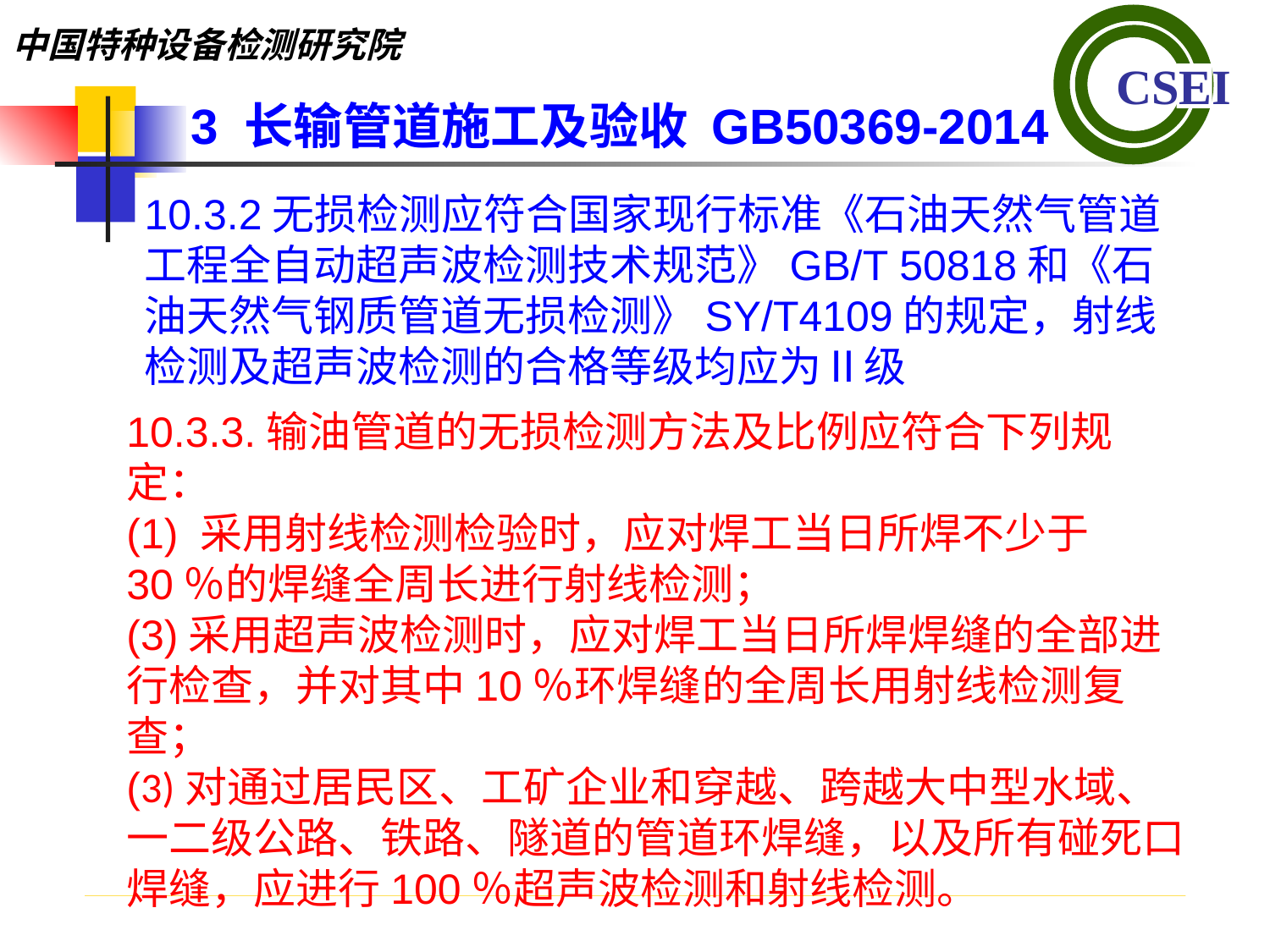

3 长输管道施工及验收 GB50369-2014
10.3.2无损检测应符合国家现行标准《石油天然气管道工程全自动超声波检测技术规范》GB/T 50818和《石油天然气钢质管道无损检测》SY/T4109的规定，射线检测及超声波检测的合格等级均应为Ⅱ级
10.3.3.输油管道的无损检测方法及比例应符合下列规定：(1) 采用射线检测检验时，应对焊工当日所焊不少于30％的焊缝全周长进行射线检测；(3)采用超声波检测时，应对焊工当日所焊焊缝的全部进行检查，并对其中10％环焊缝的全周长用射线检测复查；(3)对通过居民区、工矿企业和穿越、跨越大中型水域、一二级公路、铁路、隧道的管道环焊缝，以及所有碰死口焊缝，应进行100％超声波检测和射线检测。